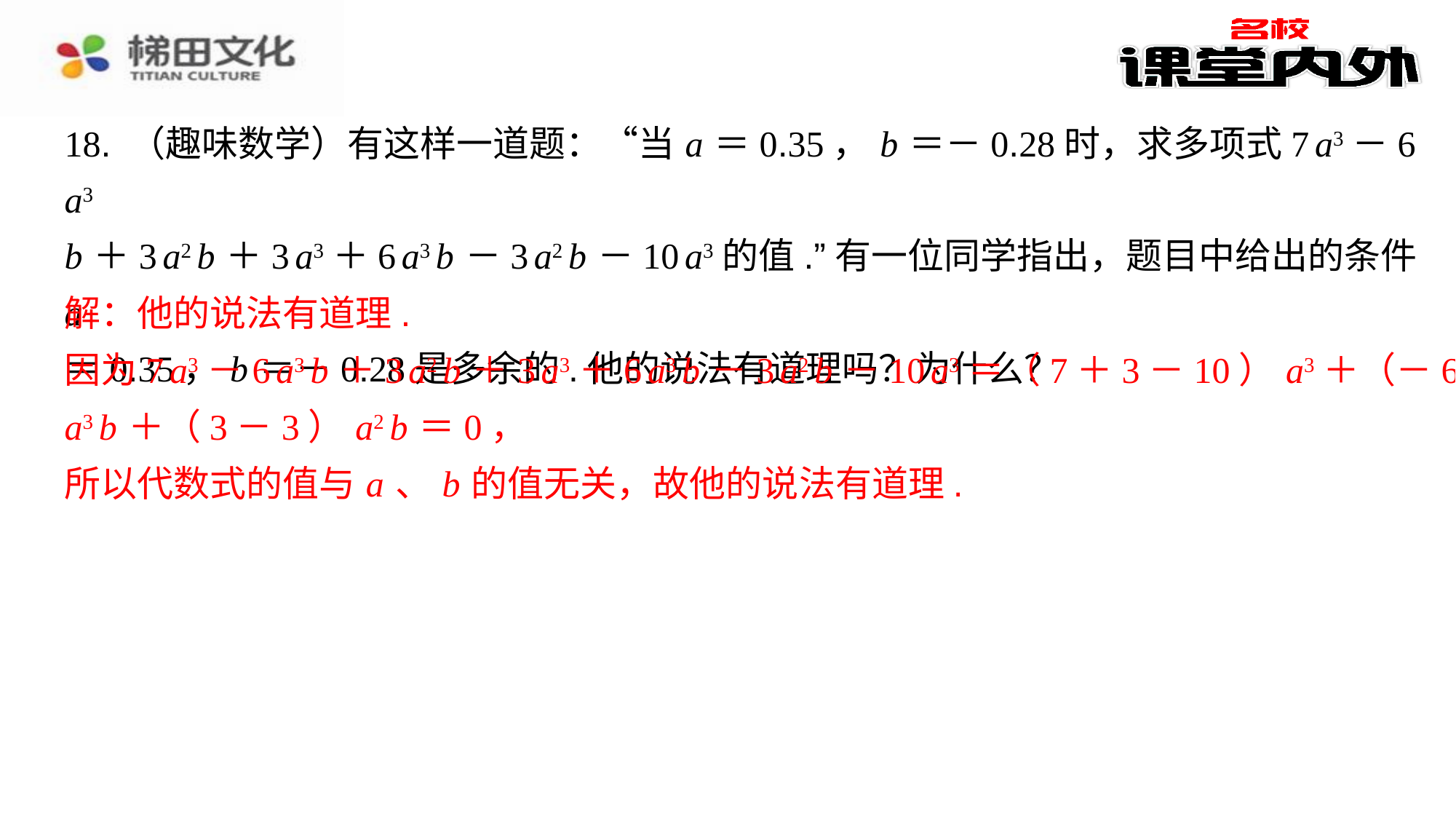

18. （趣味数学）有这样一道题：“当 a ＝0.35， b ＝－0.28时，求多项式7 a3－6 a3
b ＋3 a2 b ＋3 a3＋6 a3 b －3 a2 b －10 a3的值.”有一位同学指出，题目中给出的条件 a
＝0.35， b ＝－0.28是多余的.他的说法有道理吗？为什么？
解：他的说法有道理.
因为7 a3－6 a3 b ＋3 a2 b ＋3 a3＋6 a3 b －3 a2 b －10 a3＝（7＋3－10） a3＋（－6＋6）
a3 b ＋（3－3） a2 b ＝0，
所以代数式的值与 a 、 b 的值无关，故他的说法有道理.
解：他的说法有道理.
因为7 a3－6 a3 b ＋3 a2 b ＋3 a3＋6 a3 b －3 a2 b －10 a3＝（7＋3－10） a3＋（－6＋6）
a3 b ＋（3－3） a2 b ＝0，
所以代数式的值与 a 、 b 的值无关，故他的说法有道理.